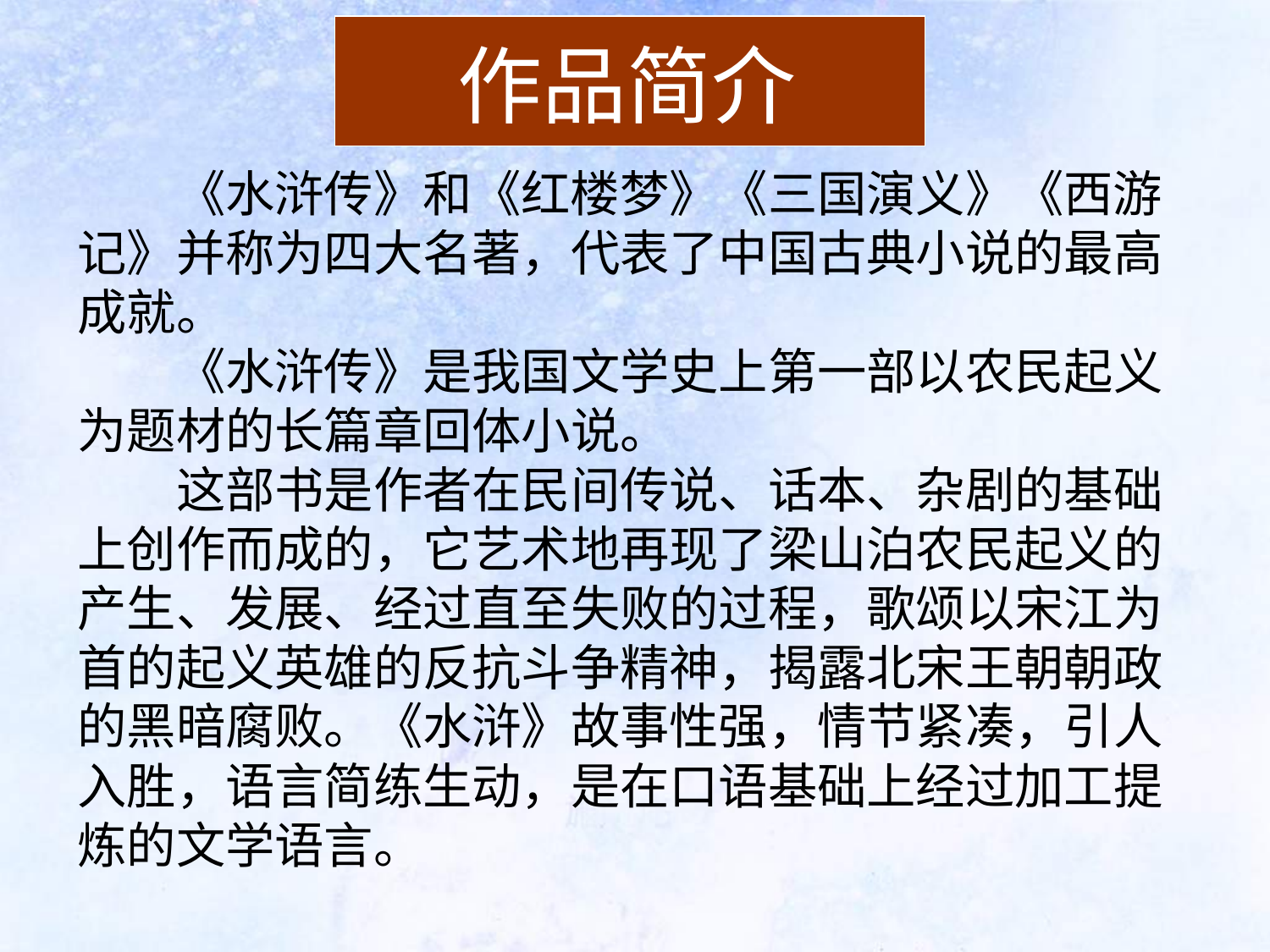

作品简介
　　《水浒传》和《红楼梦》《三国演义》《西游记》并称为四大名著，代表了中国古典小说的最高成就。
　　《水浒传》是我国文学史上第一部以农民起义为题材的长篇章回体小说。
　　这部书是作者在民间传说、话本、杂剧的基础上创作而成的，它艺术地再现了梁山泊农民起义的产生、发展、经过直至失败的过程，歌颂以宋江为首的起义英雄的反抗斗争精神，揭露北宋王朝朝政的黑暗腐败。《水浒》故事性强，情节紧凑，引人入胜，语言简练生动，是在口语基础上经过加工提炼的文学语言。